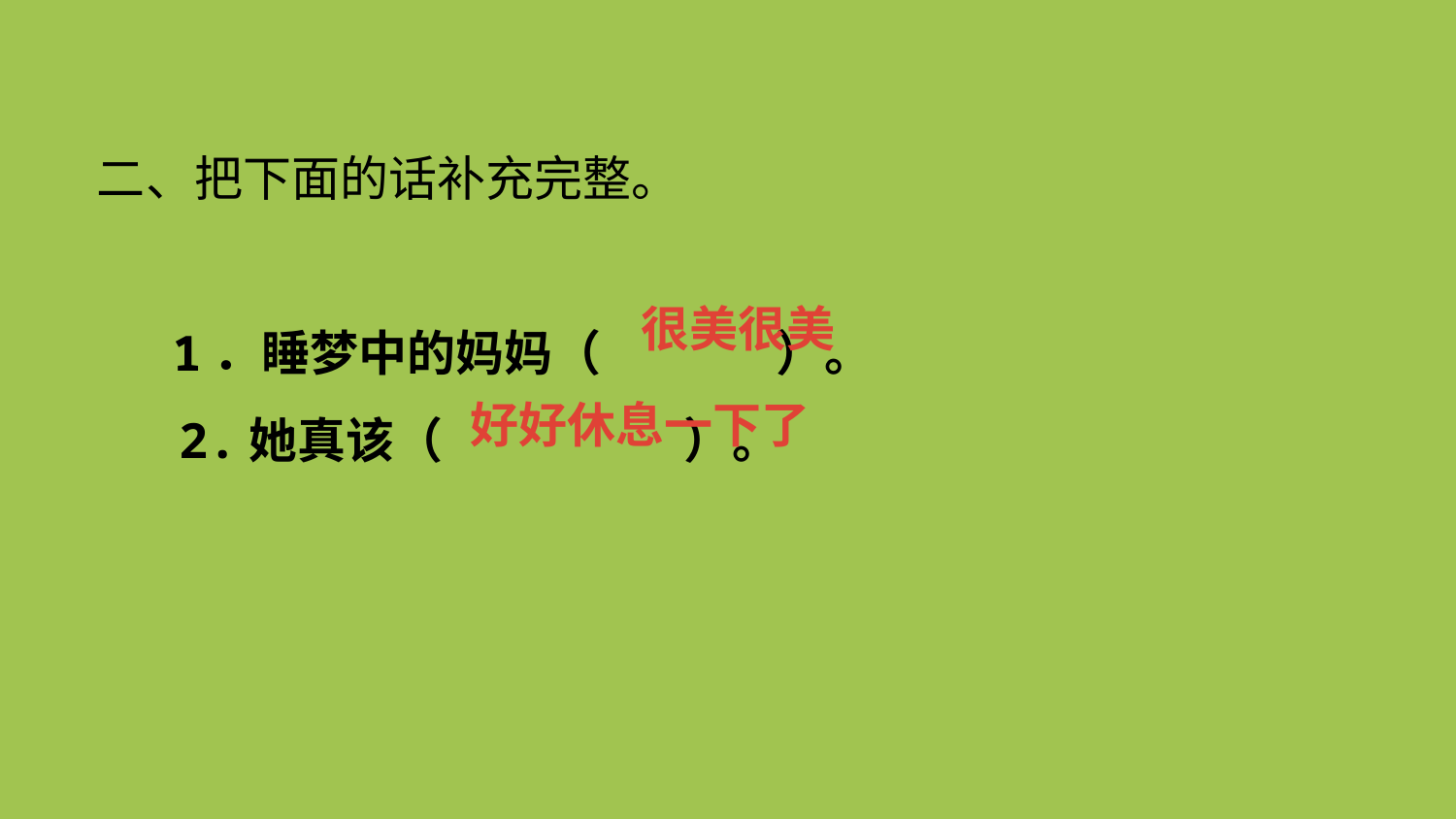

二、把下面的话补充完整。

1．睡梦中的妈妈（                ）。
 2.她真该（                      ）。
很美很美
好好休息一下了